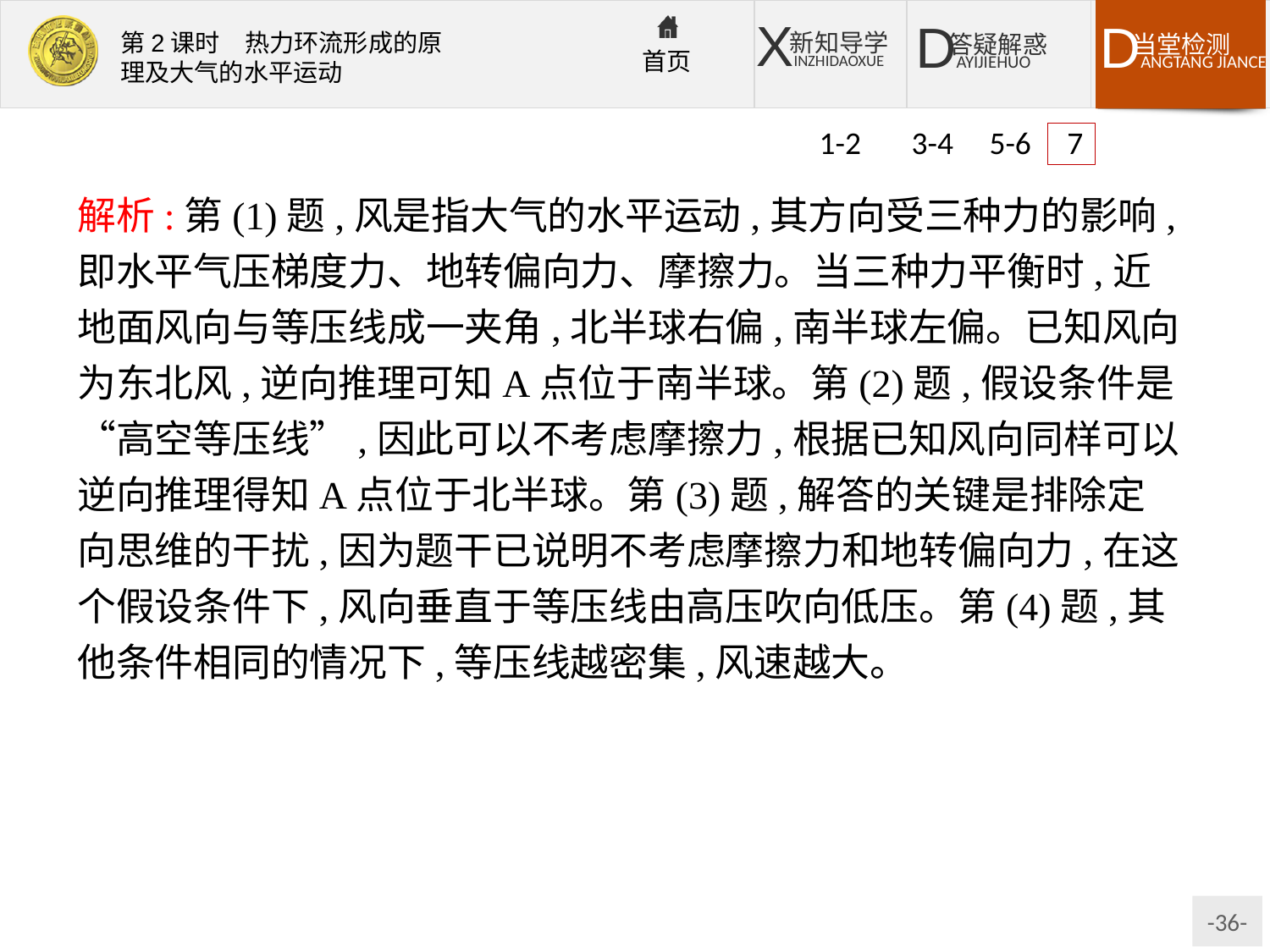

1-2       3-4     5-6     7

解析:第(1)题,风是指大气的水平运动,其方向受三种力的影响,即水平气压梯度力、地转偏向力、摩擦力。当三种力平衡时,近地面风向与等压线成一夹角,北半球右偏,南半球左偏。已知风向为东北风,逆向推理可知A点位于南半球。第(2)题,假设条件是“高空等压线”,因此可以不考虑摩擦力,根据已知风向同样可以逆向推理得知A点位于北半球。第(3)题,解答的关键是排除定向思维的干扰,因为题干已说明不考虑摩擦力和地转偏向力,在这个假设条件下,风向垂直于等压线由高压吹向低压。第(4)题,其他条件相同的情况下,等压线越密集,风速越大。
答案:(1)南
(2)北
(3)东
(4)B